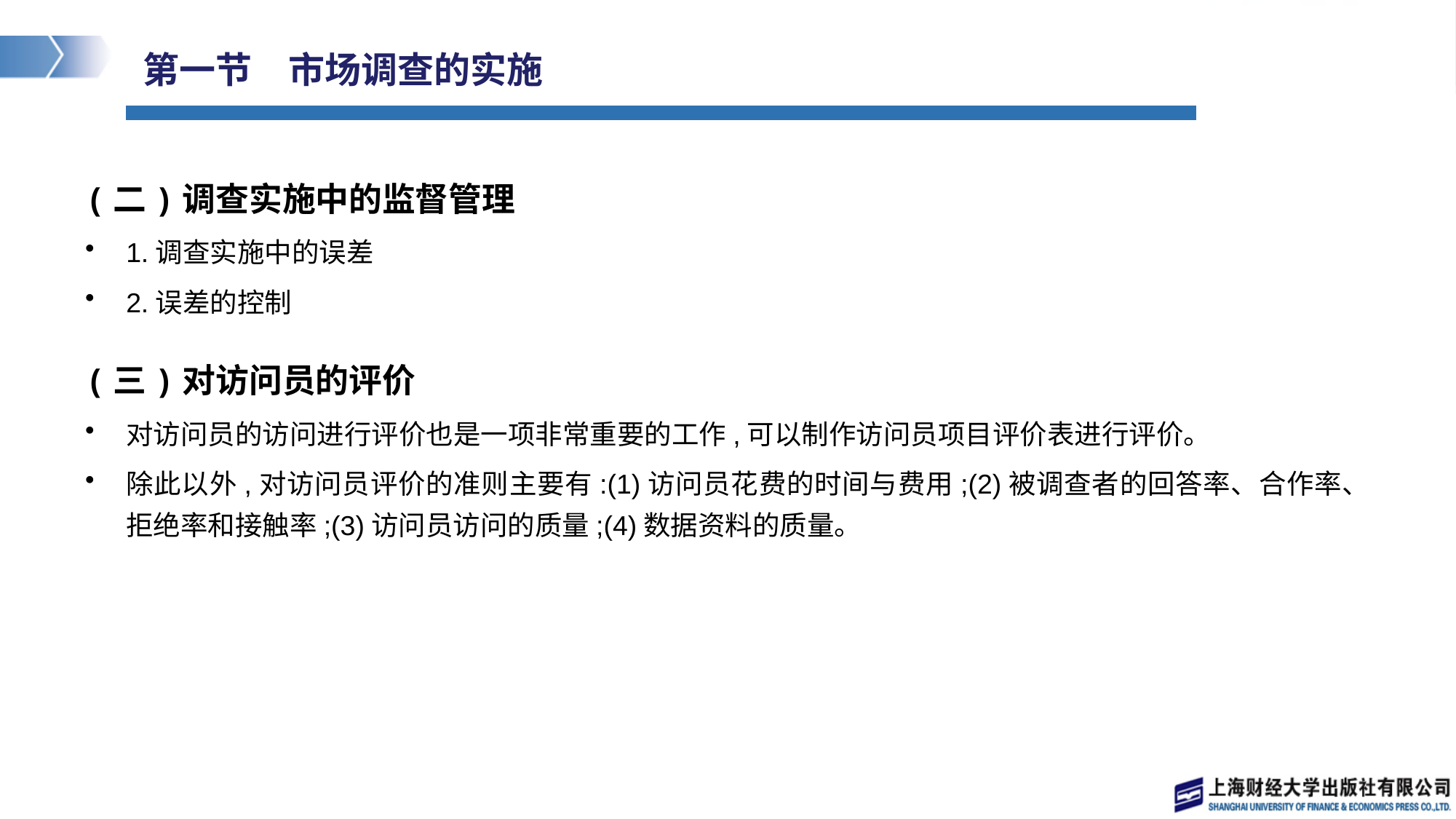

# 第一节　市场调查的实施
(二)调查实施中的监督管理
1.调查实施中的误差
2.误差的控制
(三)对访问员的评价
对访问员的访问进行评价也是一项非常重要的工作,可以制作访问员项目评价表进行评价。
除此以外,对访问员评价的准则主要有:(1)访问员花费的时间与费用;(2)被调查者的回答率、合作率、拒绝率和接触率;(3)访问员访问的质量;(4)数据资料的质量。